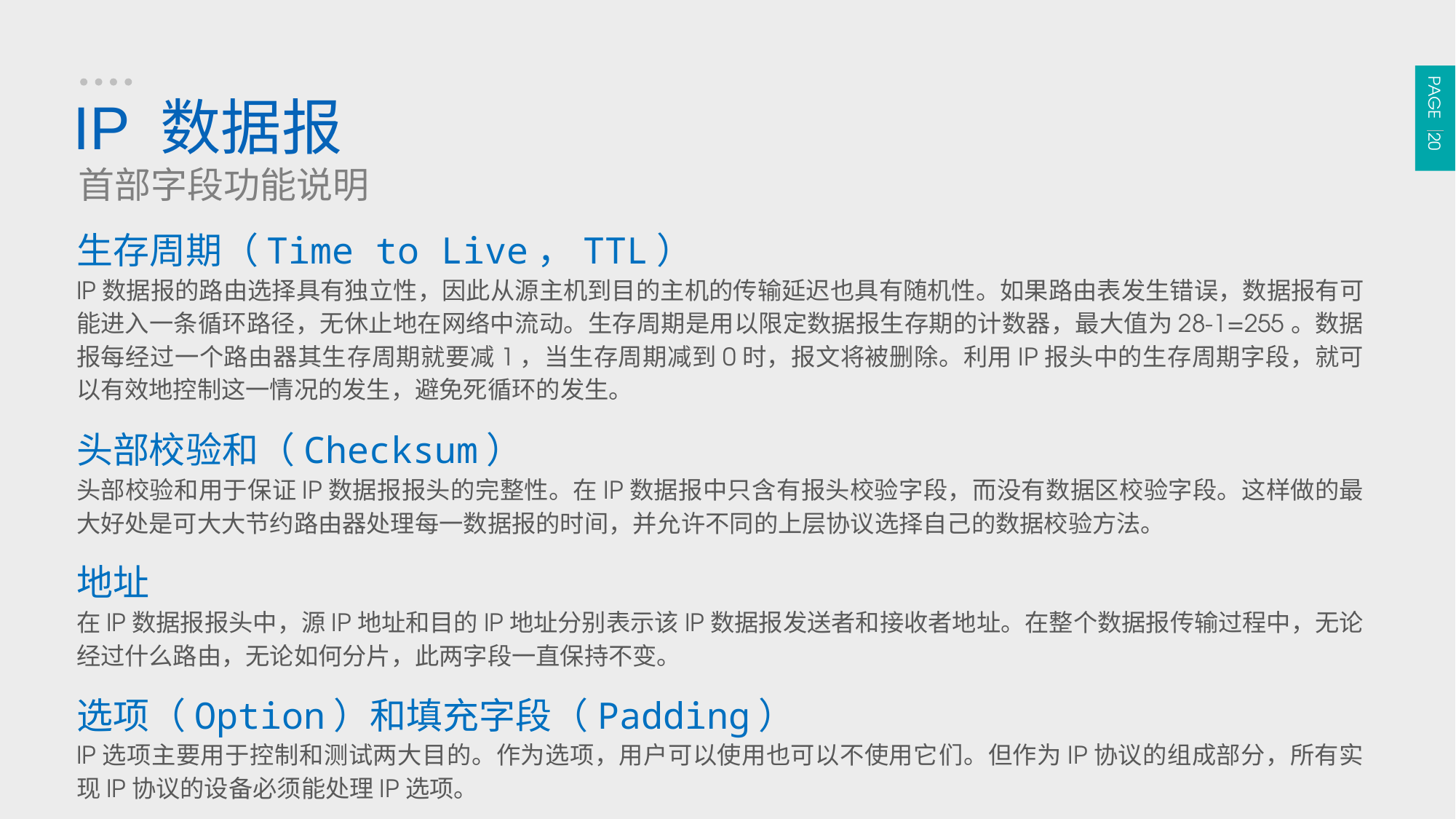

PAGE   20
IP 数据报
首部字段功能说明
生存周期（Time to Live，TTL）
IP数据报的路由选择具有独立性，因此从源主机到目的主机的传输延迟也具有随机性。如果路由表发生错误，数据报有可能进入一条循环路径，无休止地在网络中流动。生存周期是用以限定数据报生存期的计数器，最大值为28-1=255。数据报每经过一个路由器其生存周期就要减1，当生存周期减到0时，报文将被删除。利用IP报头中的生存周期字段，就可以有效地控制这一情况的发生，避免死循环的发生。
头部校验和（Checksum）
头部校验和用于保证IP数据报报头的完整性。在IP数据报中只含有报头校验字段，而没有数据区校验字段。这样做的最大好处是可大大节约路由器处理每一数据报的时间，并允许不同的上层协议选择自己的数据校验方法。
地址
在IP数据报报头中，源IP地址和目的IP地址分别表示该IP数据报发送者和接收者地址。在整个数据报传输过程中，无论经过什么路由，无论如何分片，此两字段一直保持不变。
选项（Option）和填充字段（Padding）
IP选项主要用于控制和测试两大目的。作为选项，用户可以使用也可以不使用它们。但作为IP协议的组成部分，所有实现IP协议的设备必须能处理IP选项。